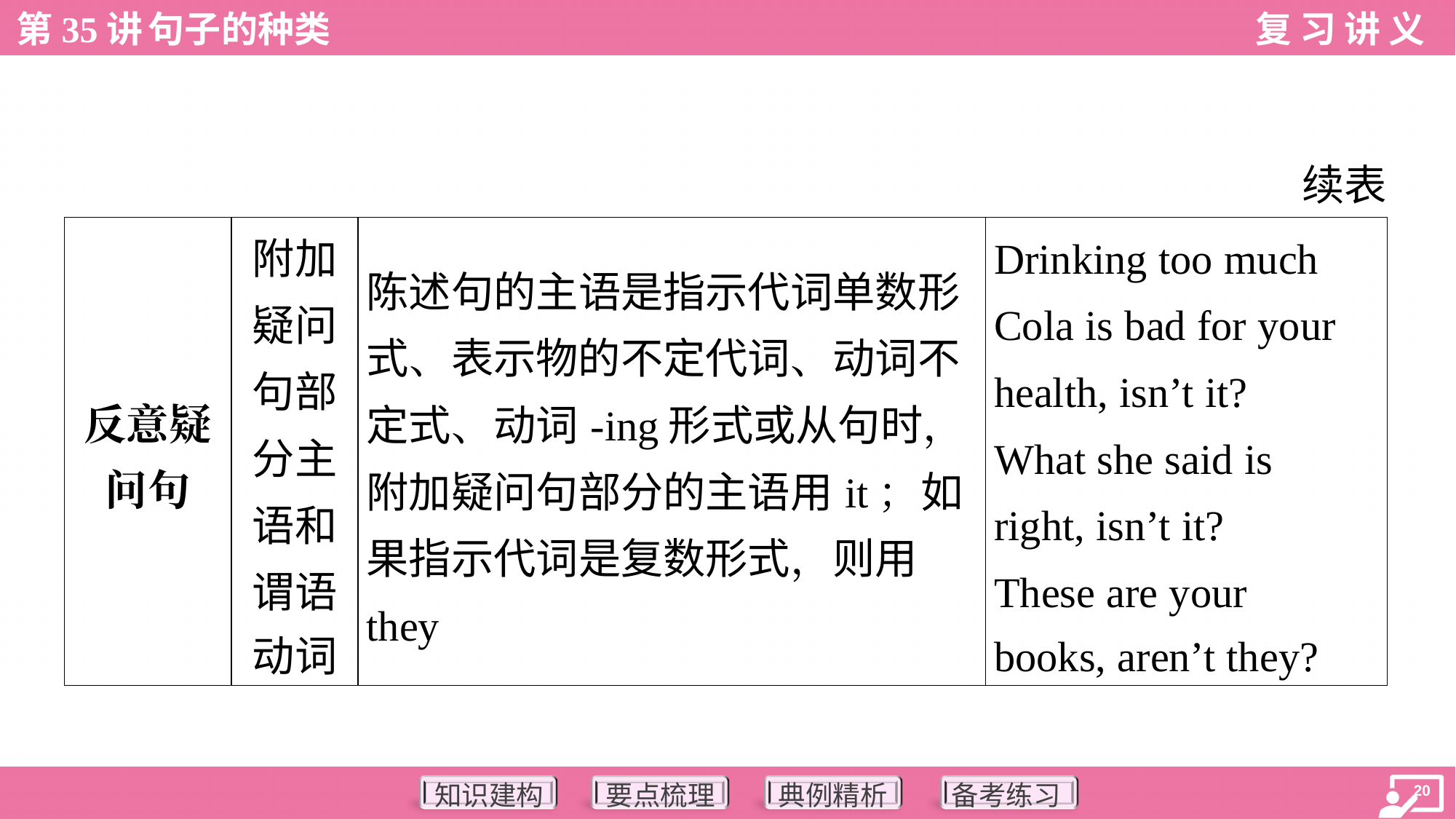

续表
| 反意疑 问句 | 附加 疑问 句部 分主 语和 谓语 动词 | 陈述句的主语是指示代词单数形 式、表示物的不定代词、动词不 定式、动词-ing形式或从句时， 附加疑问句部分的主语用it；如 果指示代词是复数形式，则用 they | Drinking too much Cola is bad for your health, isn’t it? What she said is right, isn’t it? These are your books, aren’t they? |
| --- | --- | --- | --- |